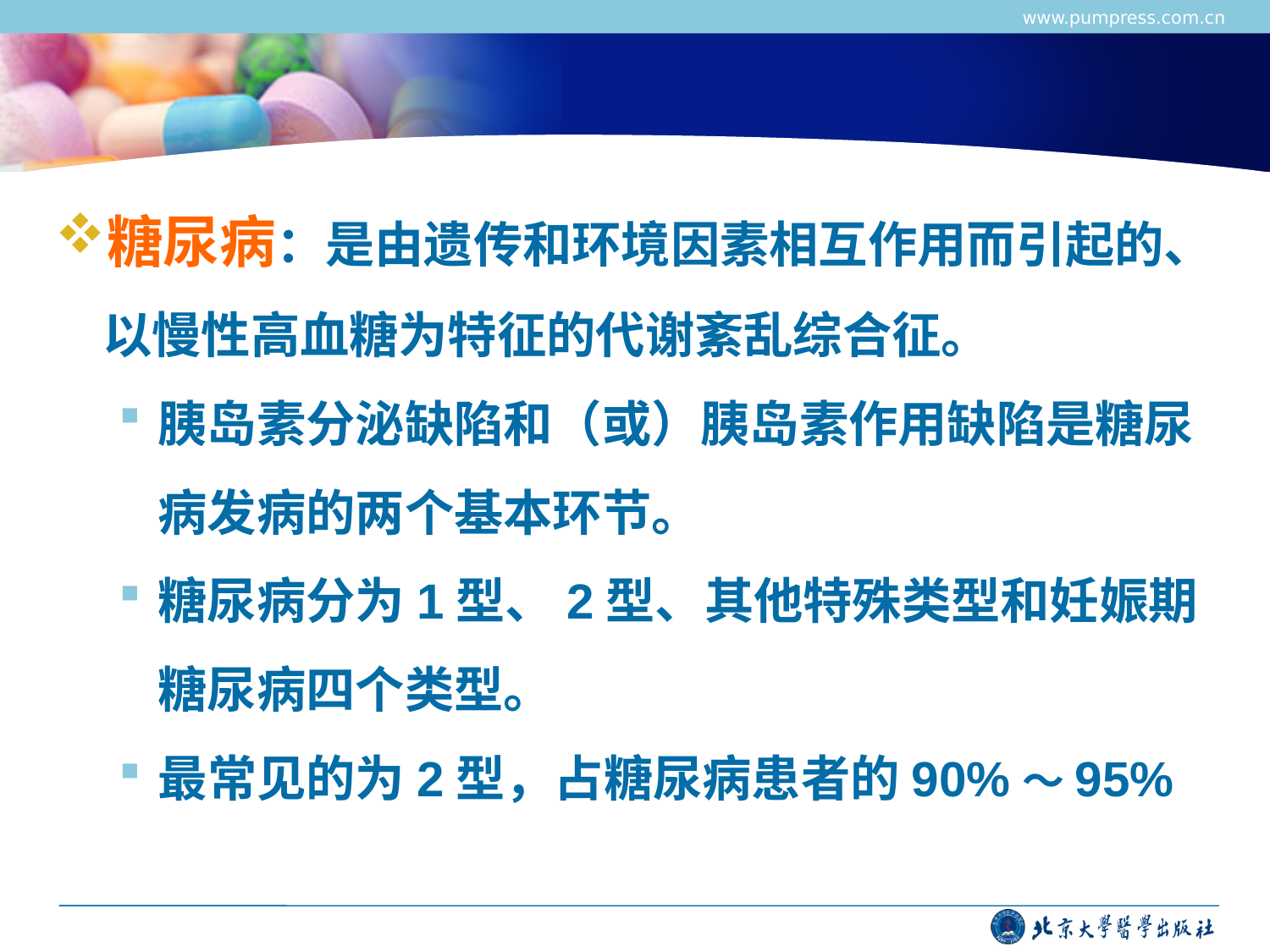

www.pumpress.com.cn
#
糖尿病：是由遗传和环境因素相互作用而引起的、以慢性高血糖为特征的代谢紊乱综合征。
胰岛素分泌缺陷和（或）胰岛素作用缺陷是糖尿病发病的两个基本环节。
糖尿病分为1型、2型、其他特殊类型和妊娠期糖尿病四个类型。
最常见的为2型，占糖尿病患者的90%～95%